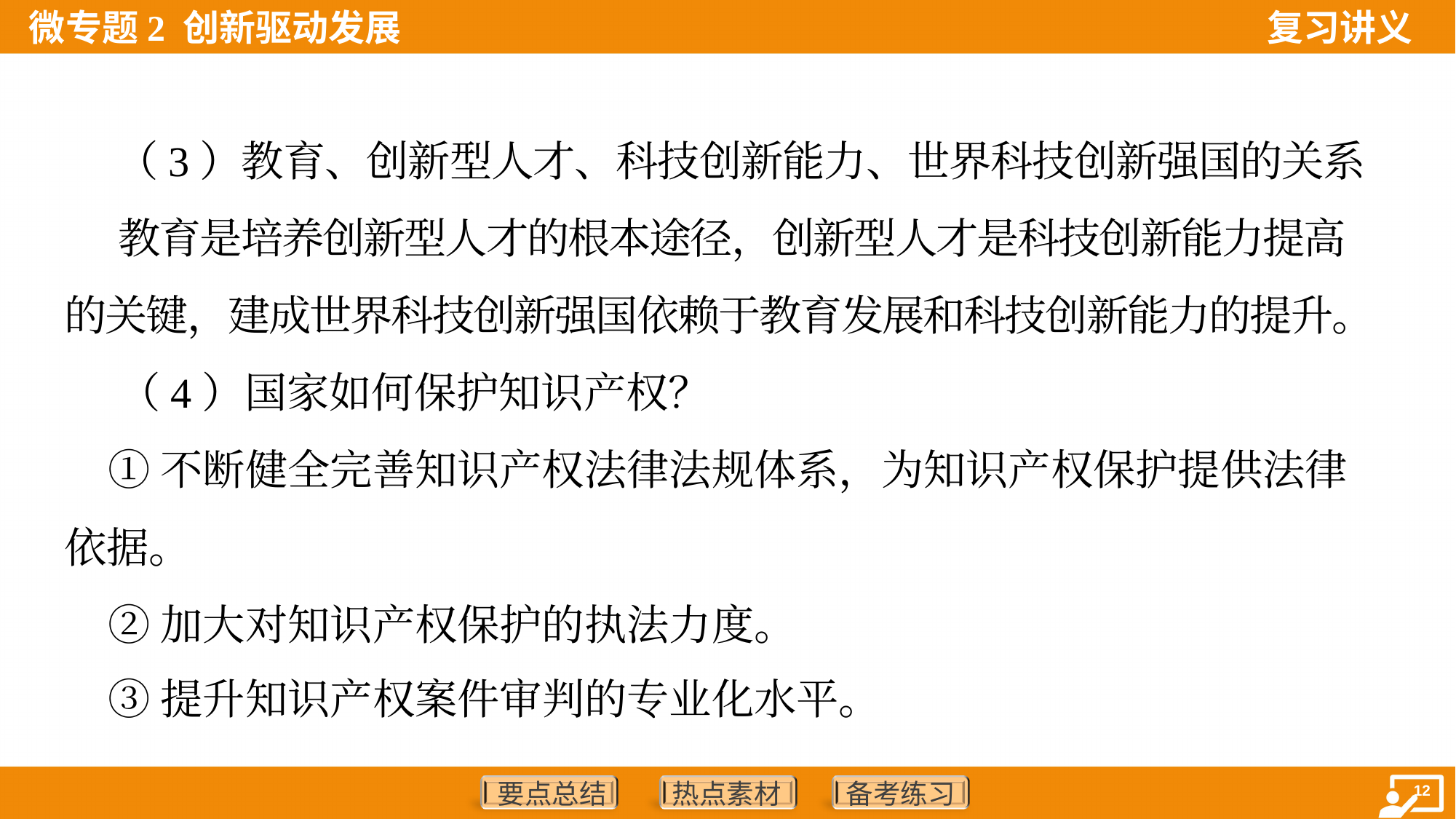

（3）教育、创新型人才、科技创新能力、世界科技创新强国的关系
    教育是培养创新型人才的根本途径，创新型人才是科技创新能力提高
的关键，建成世界科技创新强国依赖于教育发展和科技创新能力的提升。
    （4）国家如何保护知识产权？
    ①不断健全完善知识产权法律法规体系，为知识产权保护提供法律
依据。
    ②加大对知识产权保护的执法力度。
    ③提升知识产权案件审判的专业化水平。